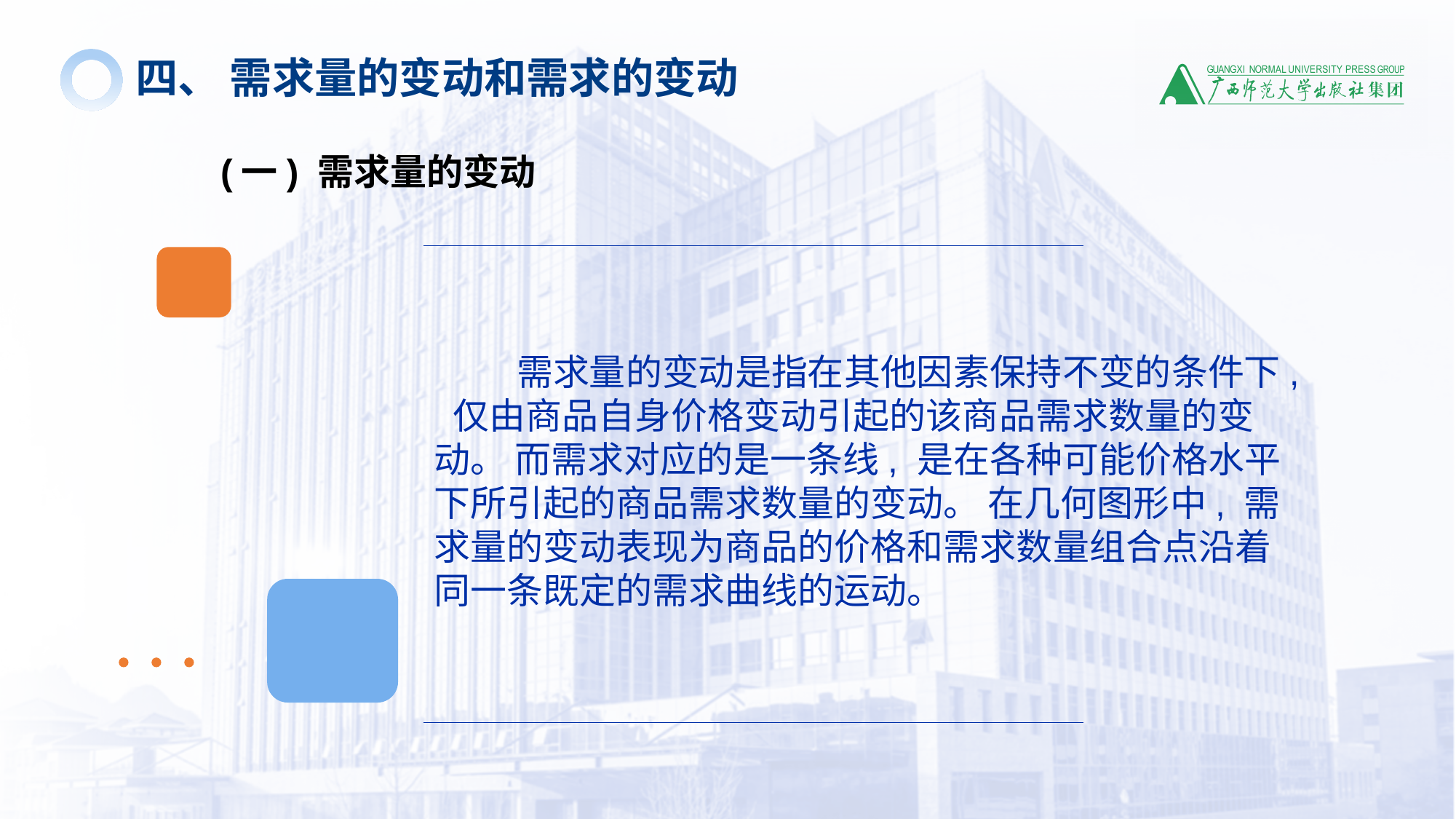

四、 需求量的变动和需求的变动

(一) 需求量的变动

         需求量的变动是指在其他因素保持不变的条件下, 仅由商品自身价格变动引起的该商品需求数量的变动。 而需求对应的是一条线, 是在各种可能价格水平下所引起的商品需求数量的变动。 在几何图形中, 需求量的变动表现为商品的价格和需求数量组合点沿着同一条既定的需求曲线的运动。